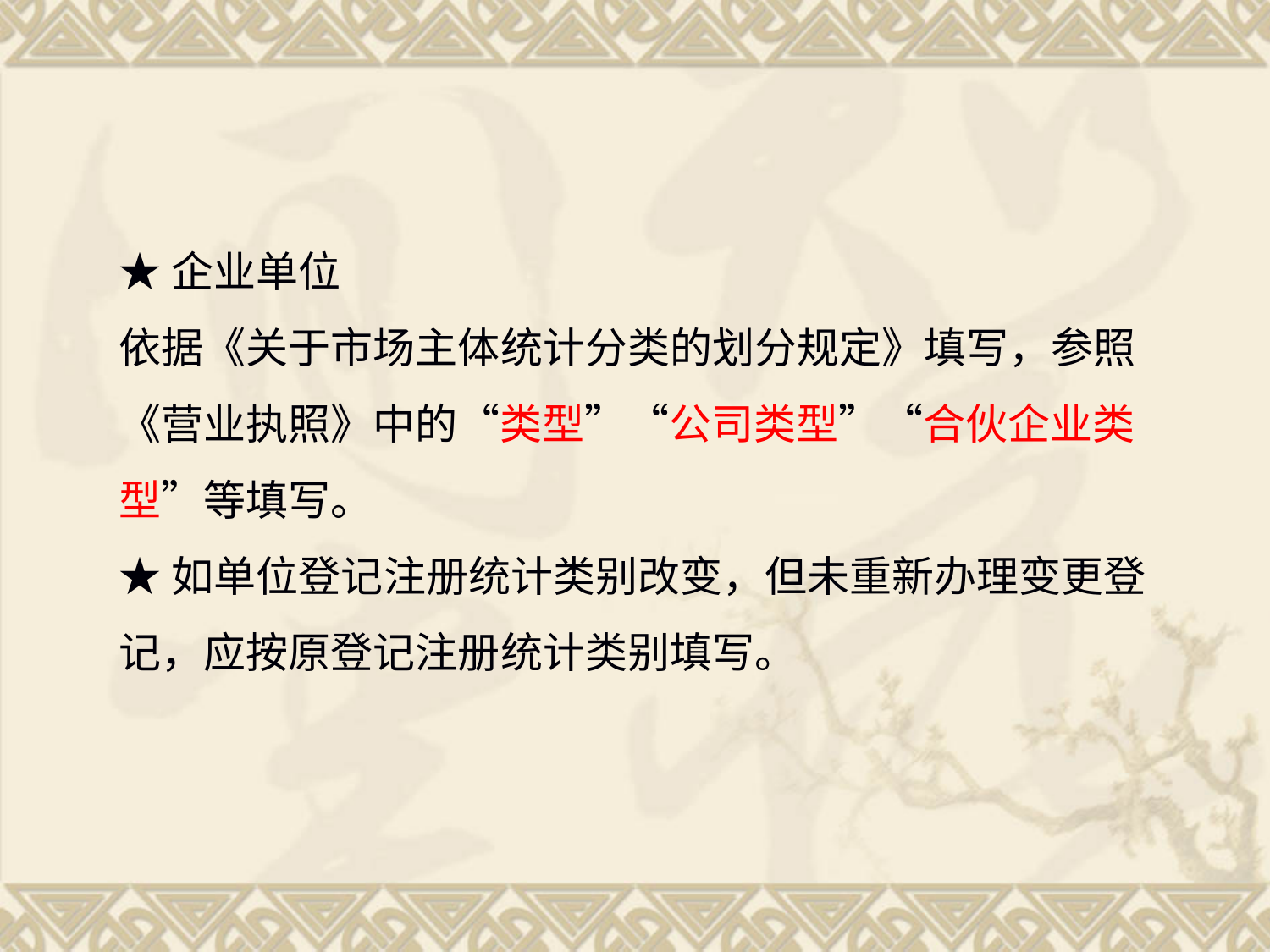

★企业单位
依据《关于市场主体统计分类的划分规定》填写，参照《营业执照》中的“类型”“公司类型”“合伙企业类型”等填写。
★如单位登记注册统计类别改变，但未重新办理变更登记，应按原登记注册统计类别填写。